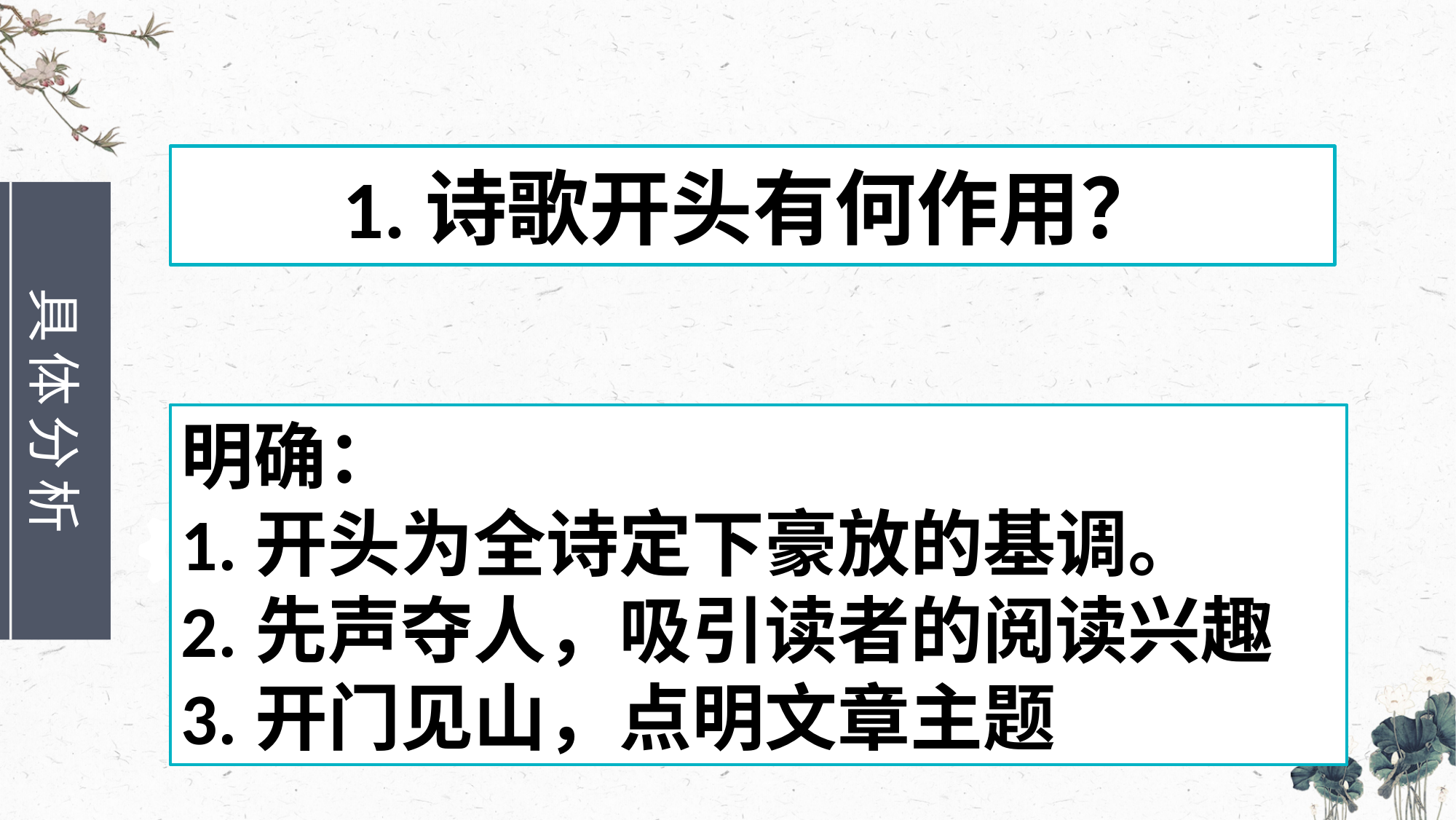

1.诗歌开头有何作用？

具体分析

明确：
1.开头为全诗定下豪放的基调。
2.先声夺人，吸引读者的阅读兴趣
3.开门见山，点明文章主题